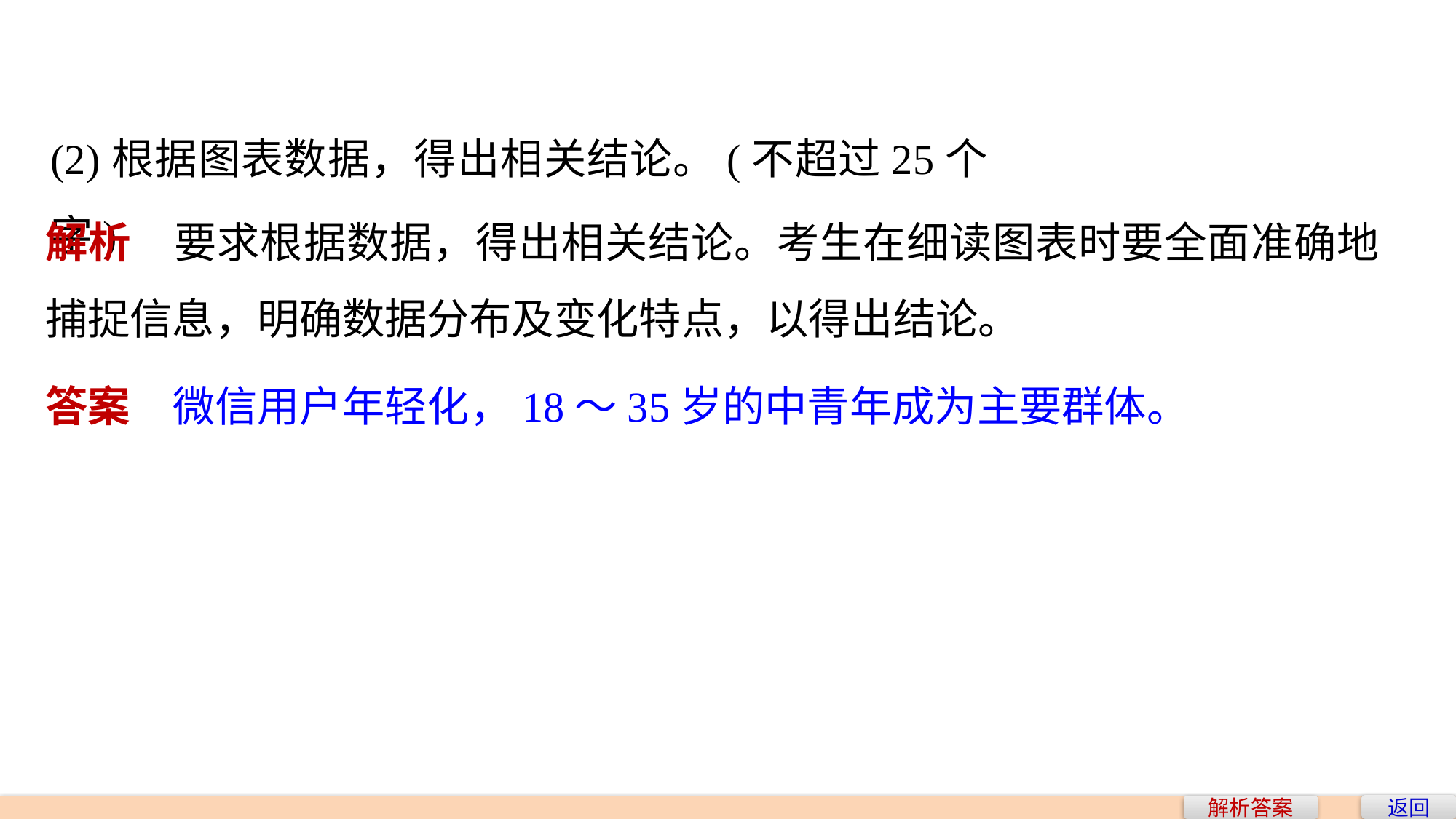

(2)根据图表数据，得出相关结论。(不超过25个字)
解析　要求根据数据，得出相关结论。考生在细读图表时要全面准确地捕捉信息，明确数据分布及变化特点，以得出结论。
答案　微信用户年轻化，18～35岁的中青年成为主要群体。
返回

解析答案